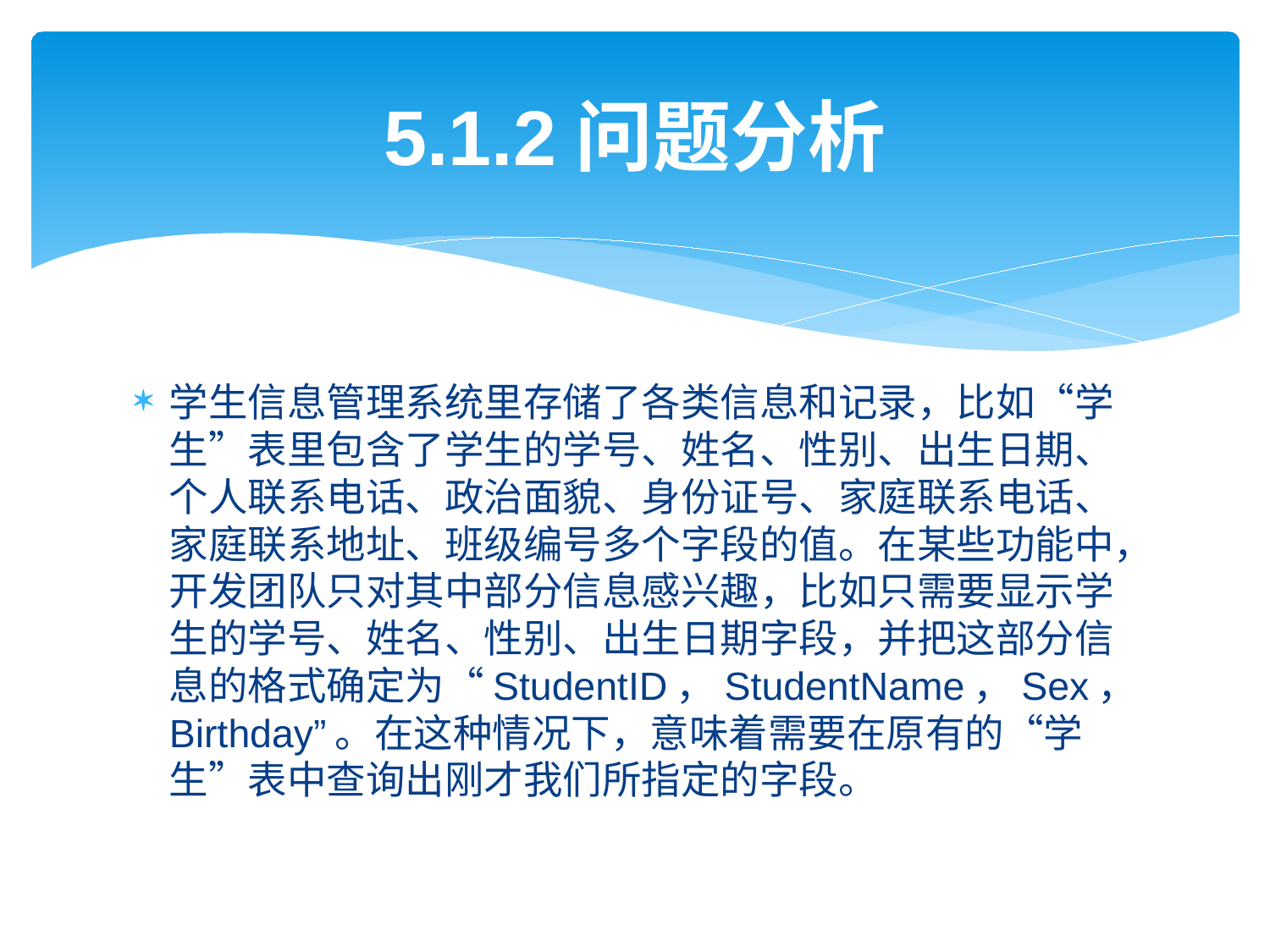

# 5.1.2问题分析
学生信息管理系统里存储了各类信息和记录，比如“学生”表里包含了学生的学号、姓名、性别、出生日期、个人联系电话、政治面貌、身份证号、家庭联系电话、家庭联系地址、班级编号多个字段的值。在某些功能中，开发团队只对其中部分信息感兴趣，比如只需要显示学生的学号、姓名、性别、出生日期字段，并把这部分信息的格式确定为“StudentID，StudentName，Sex，Birthday”。在这种情况下，意味着需要在原有的“学生”表中查询出刚才我们所指定的字段。